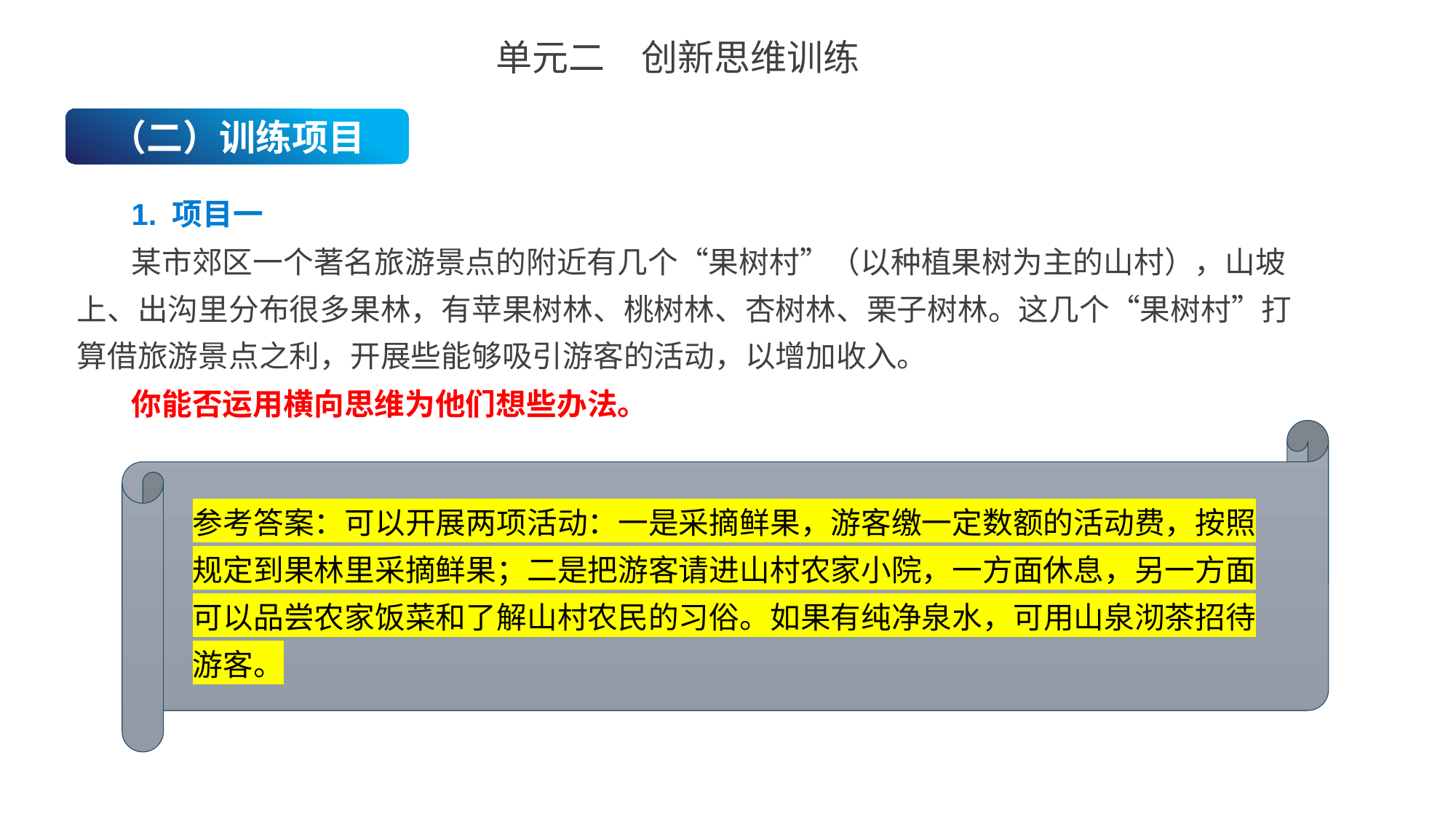

单元二　创新思维训练
（二）训练项目
1. 项目一
某市郊区一个著名旅游景点的附近有几个“果树村”（以种植果树为主的山村），山坡上、出沟里分布很多果林，有苹果树林、桃树林、杏树林、栗子树林。这几个“果树村”打算借旅游景点之利，开展些能够吸引游客的活动，以增加收入。
你能否运用横向思维为他们想些办法。

参考答案：可以开展两项活动：一是采摘鲜果，游客缴一定数额的活动费，按照规定到果林里采摘鲜果；二是把游客请进山村农家小院，一方面休息，另一方面可以品尝农家饭菜和了解山村农民的习俗。如果有纯净泉水，可用山泉沏茶招待游客。